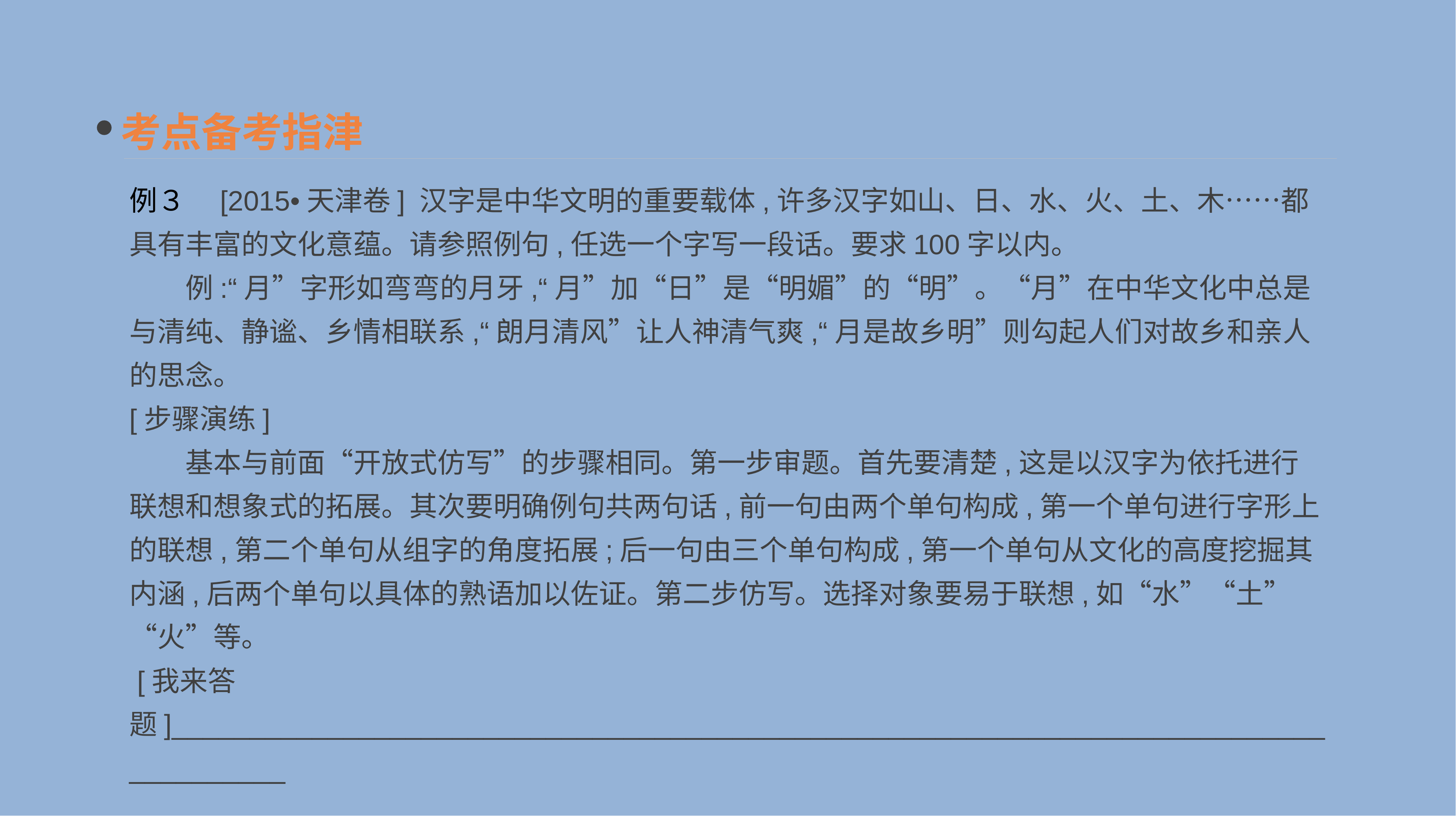

考点备考指津

例３　[2015•天津卷] 汉字是中华文明的重要载体,许多汉字如山、日、水、火、土、木……都具有丰富的文化意蕴。请参照例句,任选一个字写一段话。要求100字以内。
　　例:“月”字形如弯弯的月牙,“月”加“日”是“明媚”的“明”。“月”在中华文化中总是与清纯、静谧、乡情相联系,“朗月清风”让人神清气爽,“月是故乡明”则勾起人们对故乡和亲人的思念。
[步骤演练]
　　基本与前面“开放式仿写”的步骤相同。第一步审题。首先要清楚,这是以汉字为依托进行联想和想象式的拓展。其次要明确例句共两句话,前一句由两个单句构成,第一个单句进行字形上的联想,第二个单句从组字的角度拓展;后一句由三个单句构成,第一个单句从文化的高度挖掘其内涵,后两个单句以具体的熟语加以佐证。第二步仿写。选择对象要易于联想,如“水”“土”“火”等。
 [我来答题]____________________________________________________________________________________
_______________________________________________________________________________________________